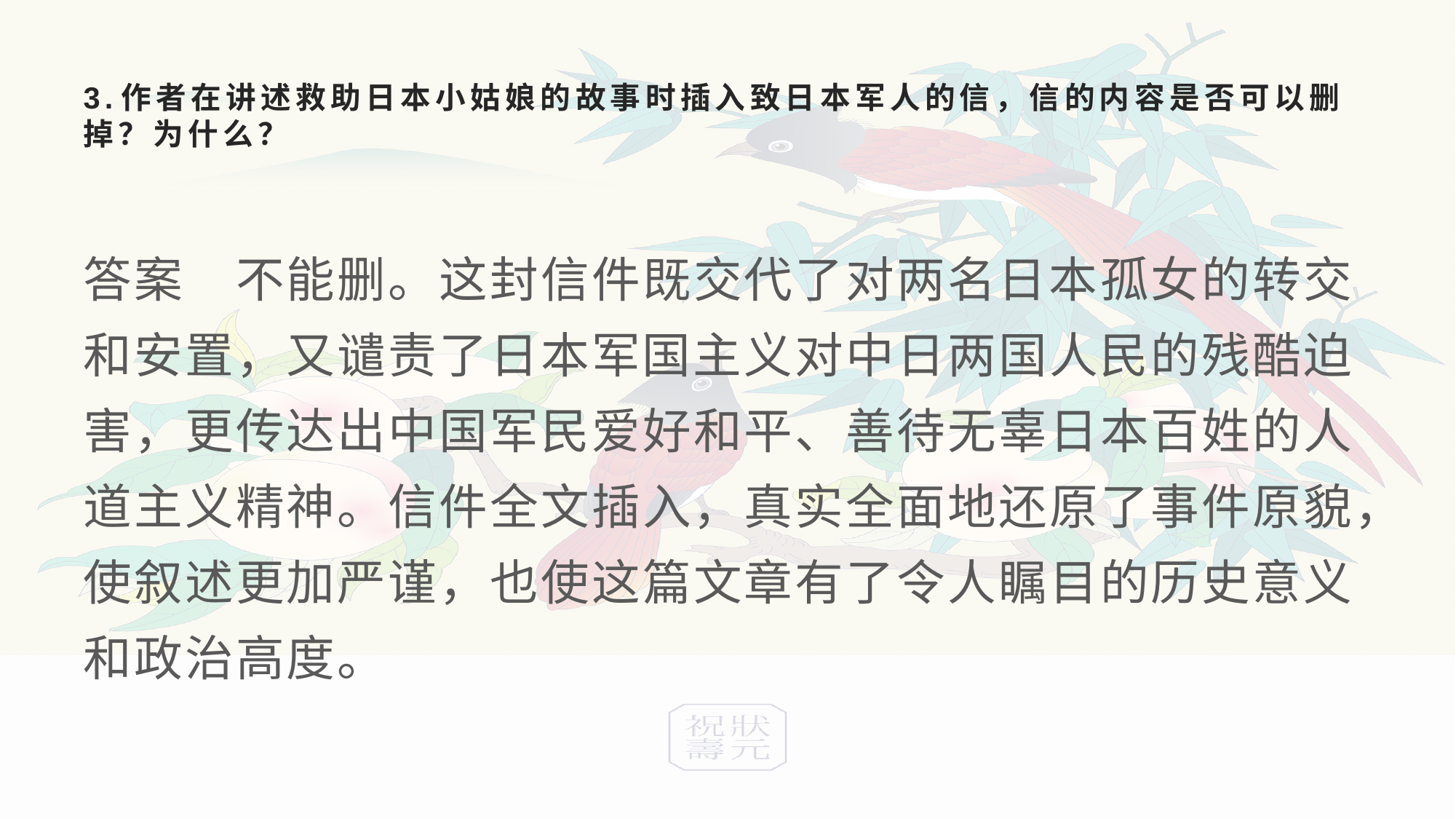

# 3.作者在讲述救助日本小姑娘的故事时插入致日本军人的信，信的内容是否可以删掉？为什么？

答案　不能删。这封信件既交代了对两名日本孤女的转交和安置，又谴责了日本军国主义对中日两国人民的残酷迫害，更传达出中国军民爱好和平、善待无辜日本百姓的人道主义精神。信件全文插入，真实全面地还原了事件原貌，使叙述更加严谨，也使这篇文章有了令人瞩目的历史意义和政治高度。